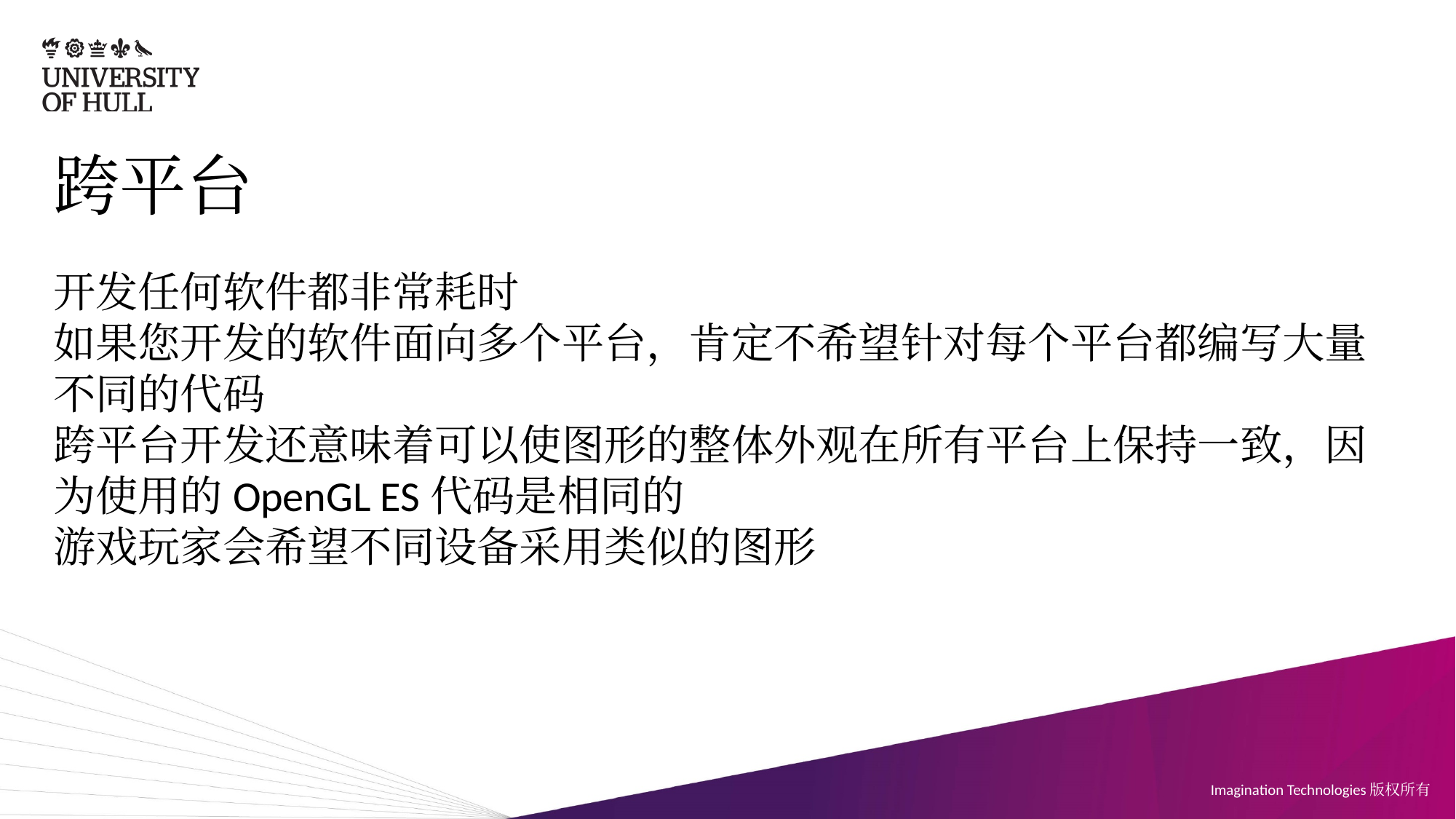

# 跨平台
开发任何软件都非常耗时
如果您开发的软件面向多个平台，肯定不希望针对每个平台都编写大量不同的代码
跨平台开发还意味着可以使图形的整体外观在所有平台上保持一致，因为使用的OpenGL ES代码是相同的
游戏玩家会希望不同设备采用类似的图形